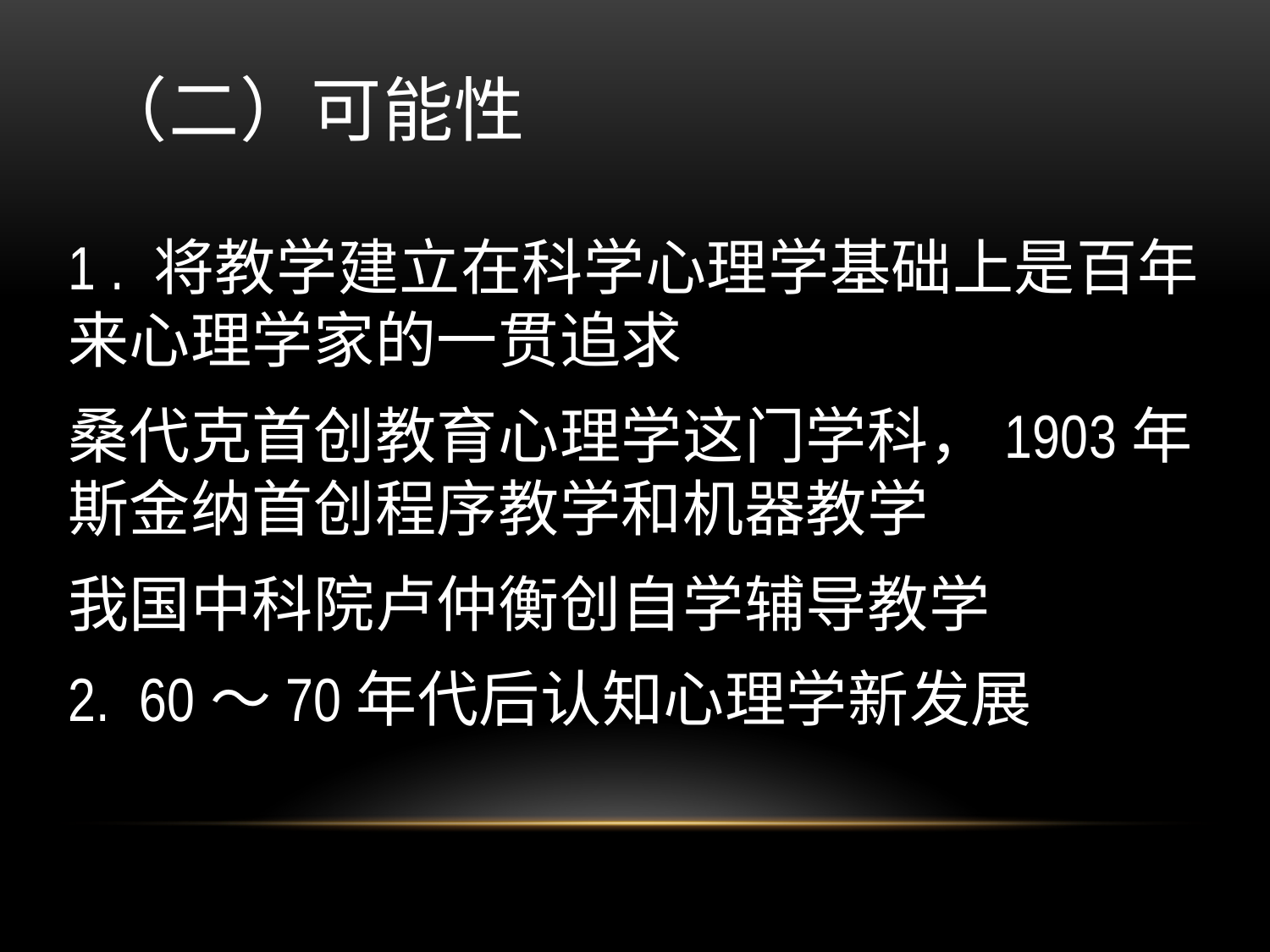

# （二）可能性
1 . 将教学建立在科学心理学基础上是百年来心理学家的一贯追求
桑代克首创教育心理学这门学科，1903年
斯金纳首创程序教学和机器教学
我国中科院卢仲衡创自学辅导教学
2.  60～70年代后认知心理学新发展